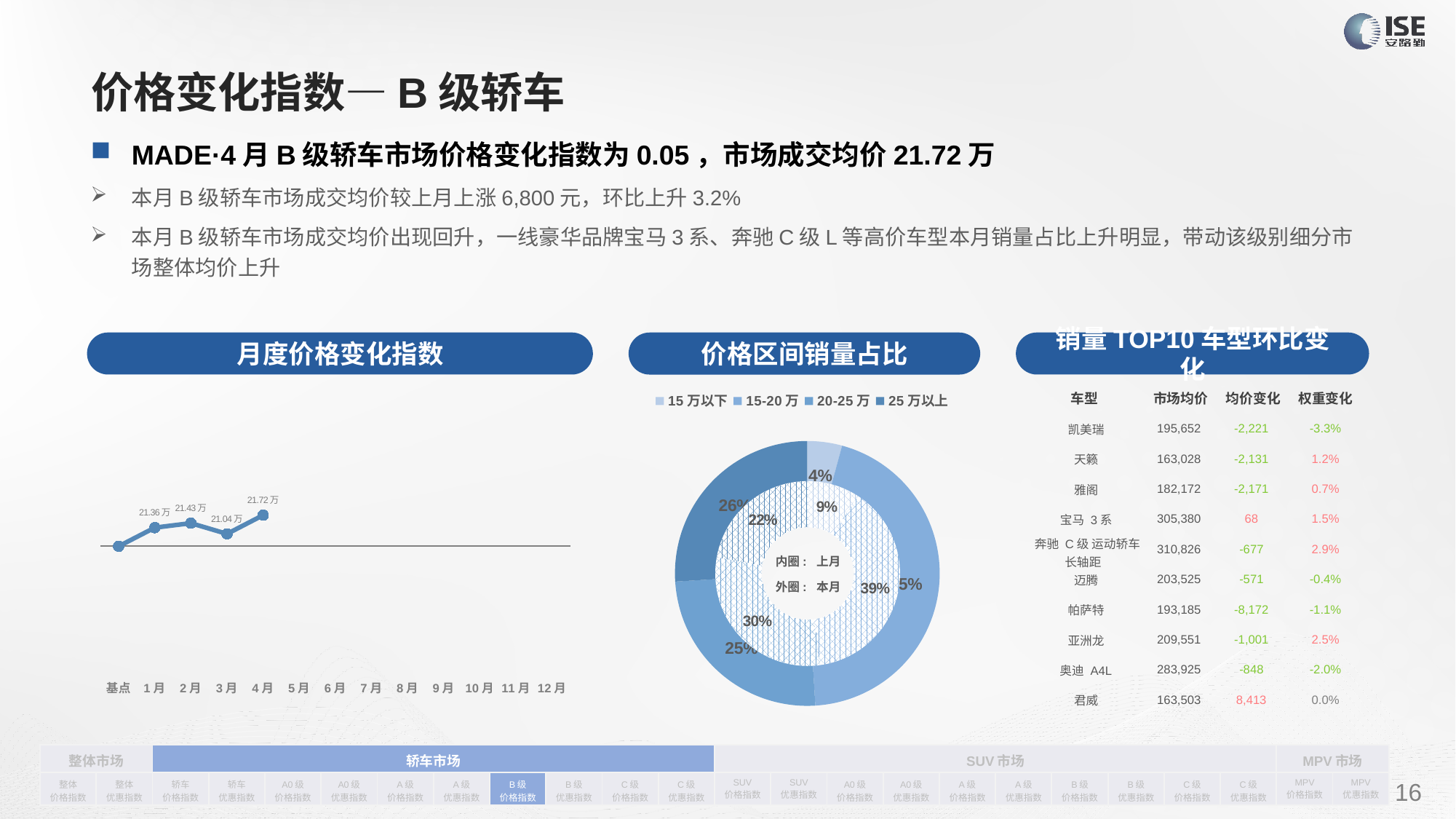

# 价格变化指数—B级轿车
MADE·4月B级轿车市场价格变化指数为0.05，市场成交均价21.72万
本月B级轿车市场成交均价较上月上涨6,800元，环比上升3.2%
本月B级轿车市场成交均价出现回升，一线豪华品牌宝马3系、奔驰C级L等高价车型本月销量占比上升明显，带动该级别细分市场整体均价上升
月度价格变化指数

销量TOP10车型环比变化

价格区间销量占比

| 车型 | 市场均价 | 均价变化 | 权重变化 |
| --- | --- | --- | --- |
| 凯美瑞 | 195,652 | -2,221 | -3.3% |
| 天籁 | 163,028 | -2,131 | 1.2% |
| 雅阁 | 182,172 | -2,171 | 0.7% |
| 宝马 3系 | 305,380 | 68 | 1.5% |
| 奔驰 C级 运动轿车 长轴距 | 310,826 | -677 | 2.9% |
| 迈腾 | 203,525 | -571 | -0.4% |
| 帕萨特 | 193,185 | -8,172 | -1.1% |
| 亚洲龙 | 209,551 | -1,001 | 2.5% |
| 奥迪 A4L | 283,925 | -848 | -2.0% |
| 君威 | 163,503 | 8,413 | 0.0% |

### Chart

| Category | 销量 |
|---|---|
| 15万以下 | 4523.0 |
| 15-20万 | 47810.0 |
| 20-25万 | 26664.0 |
| 25万以上 | 27740.0 |

### Chart

| Category | Y2022 |
|---|---|
| 基点 | 0.0 |
| 1月 | 0.03 |
| 2月 | 0.037158411890432896 |
| 3月 | 0.02 |
| 4月 | 0.05 |
| 5月 | None |
| 6月 | None |
| 7月 | None |
| 8月 | None |
| 9月 | None |
| 10月 | None |
| 11月 | None |
| 12月 | None |

### Chart

| Category | 销量 |
|---|---|
| 15万以下 | 13465.0 |
| 15-20万 | 57401.0 |
| 20-25万 | 44324.0 |
| 25万以上 | 32841.0 |
内圈:  上月
外圈:  本月
| 整体市场 |  | 轿车市场 |  |  |  |  |  |  |  |  |  | SUV市场 |  |  |  |  |  |  |  |  |  | MPV市场 |  |
| --- | --- | --- | --- | --- | --- | --- | --- | --- | --- | --- | --- | --- | --- | --- | --- | --- | --- | --- | --- | --- | --- | --- | --- |
| 整体 价格指数 | 整体 优惠指数 | 轿车 价格指数 | 轿车 优惠指数 | A0级 价格指数 | A0级 优惠指数 | A级 价格指数 | A级 优惠指数 | B级 价格指数 | B级 优惠指数 | C级 价格指数 | C级 优惠指数 | SUV 价格指数 | SUV 优惠指数 | A0级 价格指数 | A0级 优惠指数 | A级 价格指数 | A级 优惠指数 | B级 价格指数 | B级 优惠指数 | C级 价格指数 | C级 优惠指数 | MPV 价格指数 | MPV 优惠指数 |
请在插入菜单—页眉和页脚中修改此 文本
16